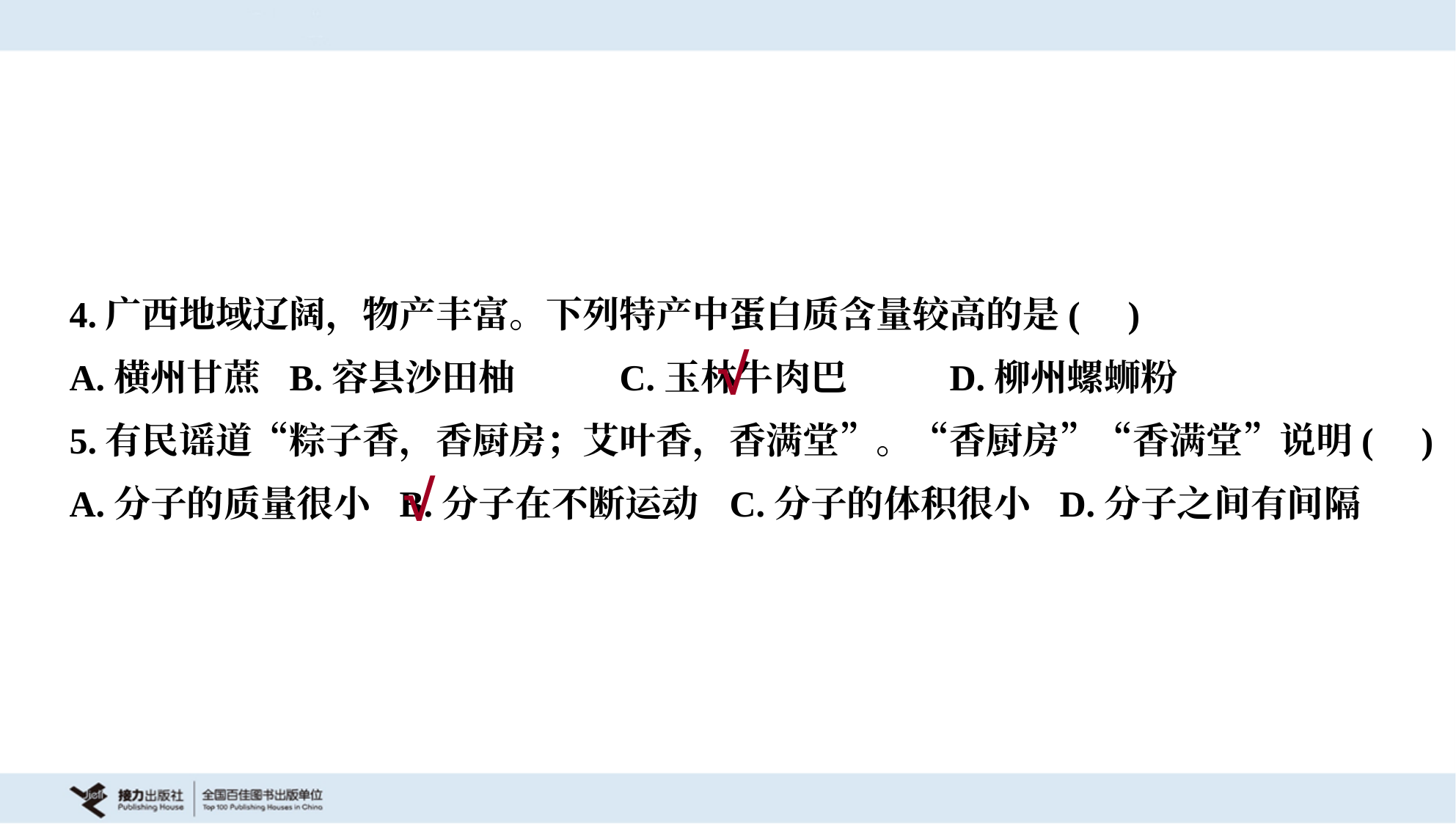

4.广西地域辽阔，物产丰富。下列特产中蛋白质含量较高的是(     )
A.横州甘蔗	B.容县沙田柚	C.玉林牛肉巴	D.柳州螺蛳粉
√
5.有民谣道“粽子香，香厨房；艾叶香，香满堂”。“香厨房”“香满堂”说明(     )
A.分子的质量很小	B.分子在不断运动	C.分子的体积很小	D.分子之间有间隔
√